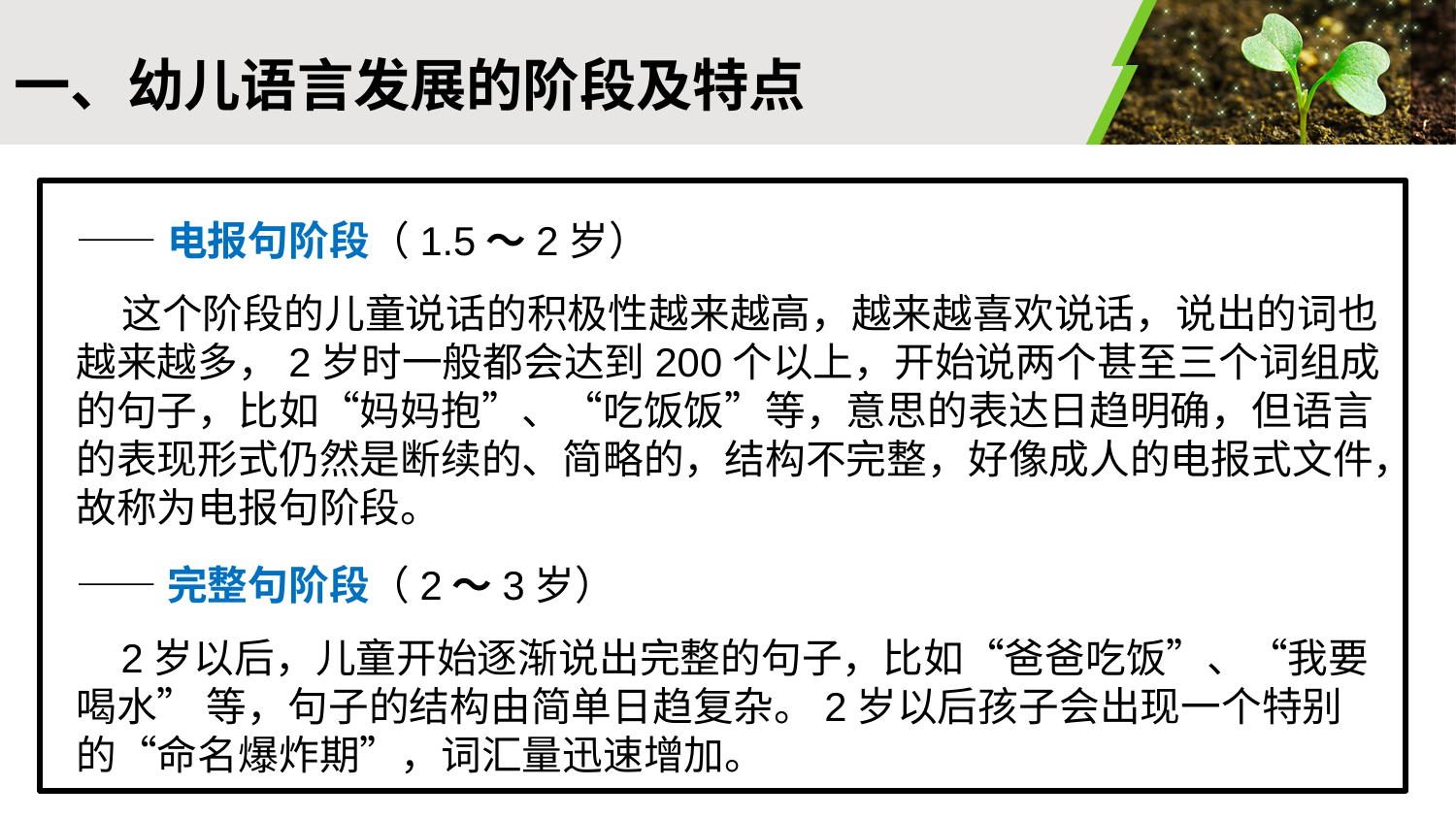

一、幼儿语言发展的阶段及特点

——电报句阶段（1.5～2岁）
    这个阶段的儿童说话的积极性越来越高，越来越喜欢说话，说出的词也越来越多，2岁时一般都会达到200个以上，开始说两个甚至三个词组成的句子，比如“妈妈抱”、“吃饭饭”等，意思的表达日趋明确，但语言的表现形式仍然是断续的、简略的，结构不完整，好像成人的电报式文件，故称为电报句阶段。
——完整句阶段（2～3岁）
    2岁以后，儿童开始逐渐说出完整的句子，比如“爸爸吃饭”、“我要喝水” 等，句子的结构由简单日趋复杂。2岁以后孩子会出现一个特别的“命名爆炸期”，词汇量迅速增加。